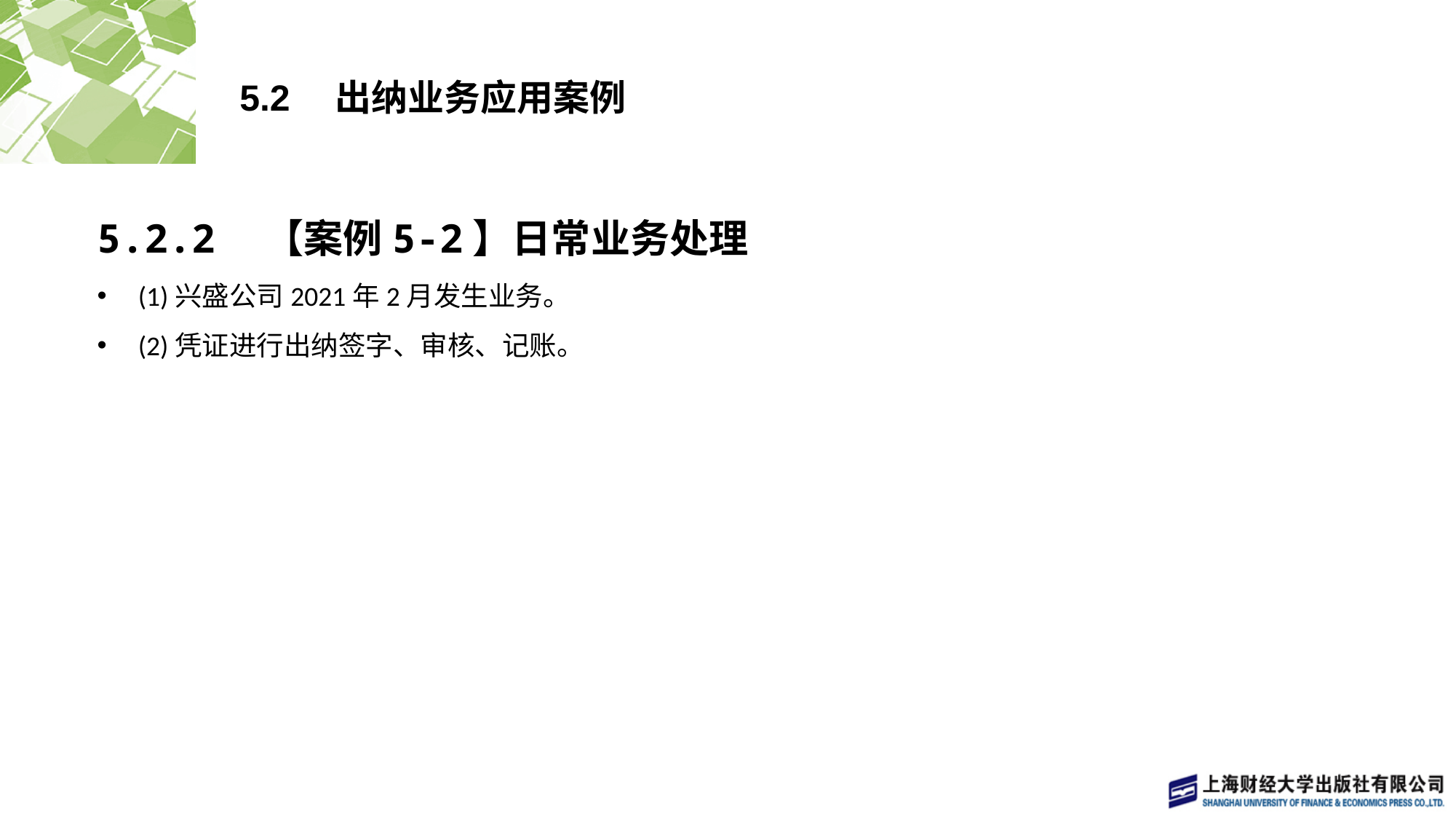

# 5.2　出纳业务应用案例
5.2.2　【案例5-2】日常业务处理
(1)兴盛公司2021年2月发生业务。
(2)凭证进行出纳签字、审核、记账。